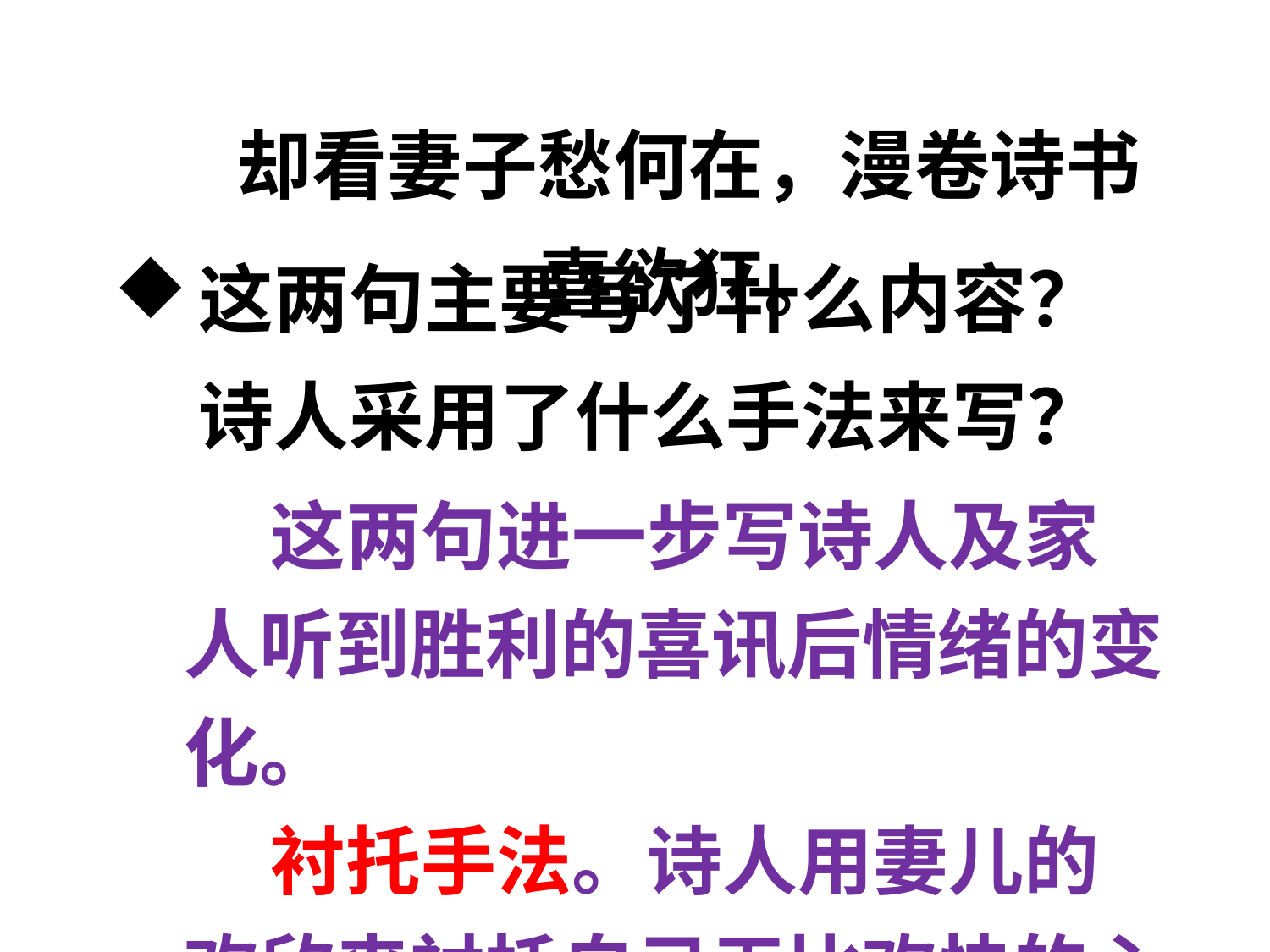

却看妻子愁何在，漫卷诗书喜欲狂。
这两句主要写了什么内容？诗人采用了什么手法来写？
    这两句进一步写诗人及家人听到胜利的喜讯后情绪的变化。
    衬托手法。诗人用妻儿的欢欣来衬托自己无比欢快的心情。